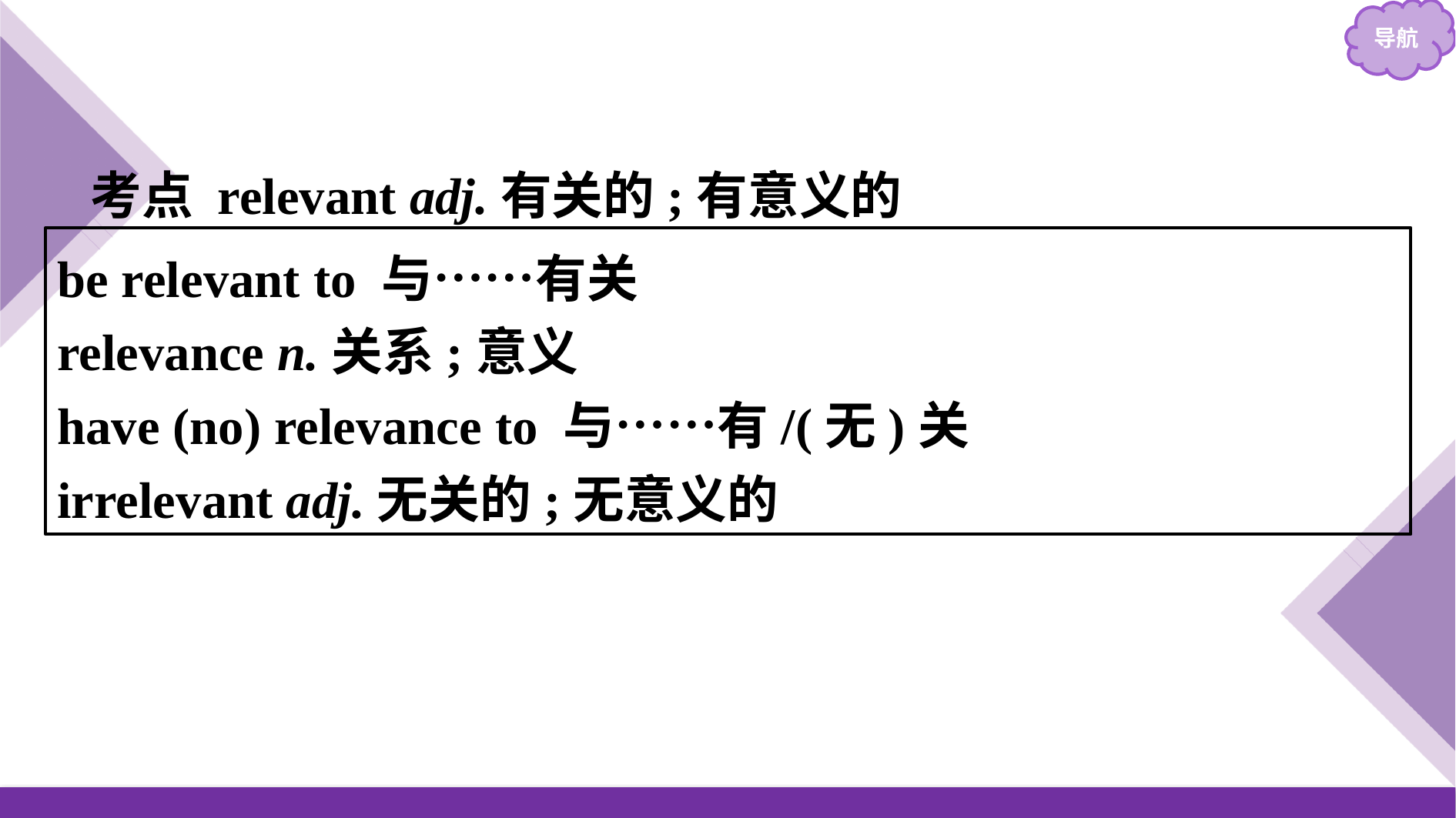

考点 relevant adj.有关的;有意义的
be relevant to 与……有关
relevance n.关系;意义
have (no) relevance to 与……有/(无)关
irrelevant adj.无关的;无意义的